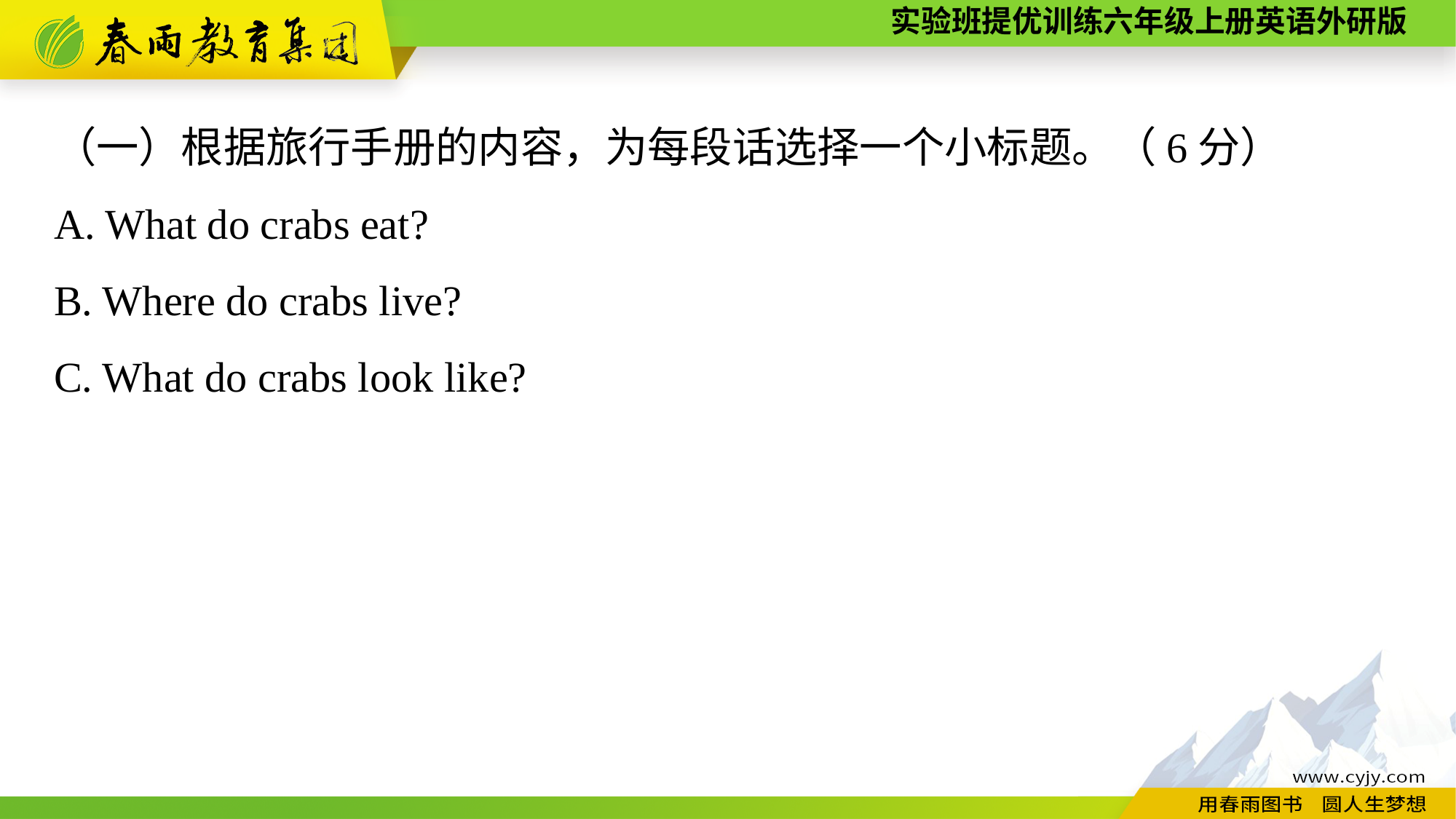

（一）根据旅行手册的内容，为每段话选择一个小标题。（6分）
A. What do crabs eat?
B. Where do crabs live?
C. What do crabs look like?